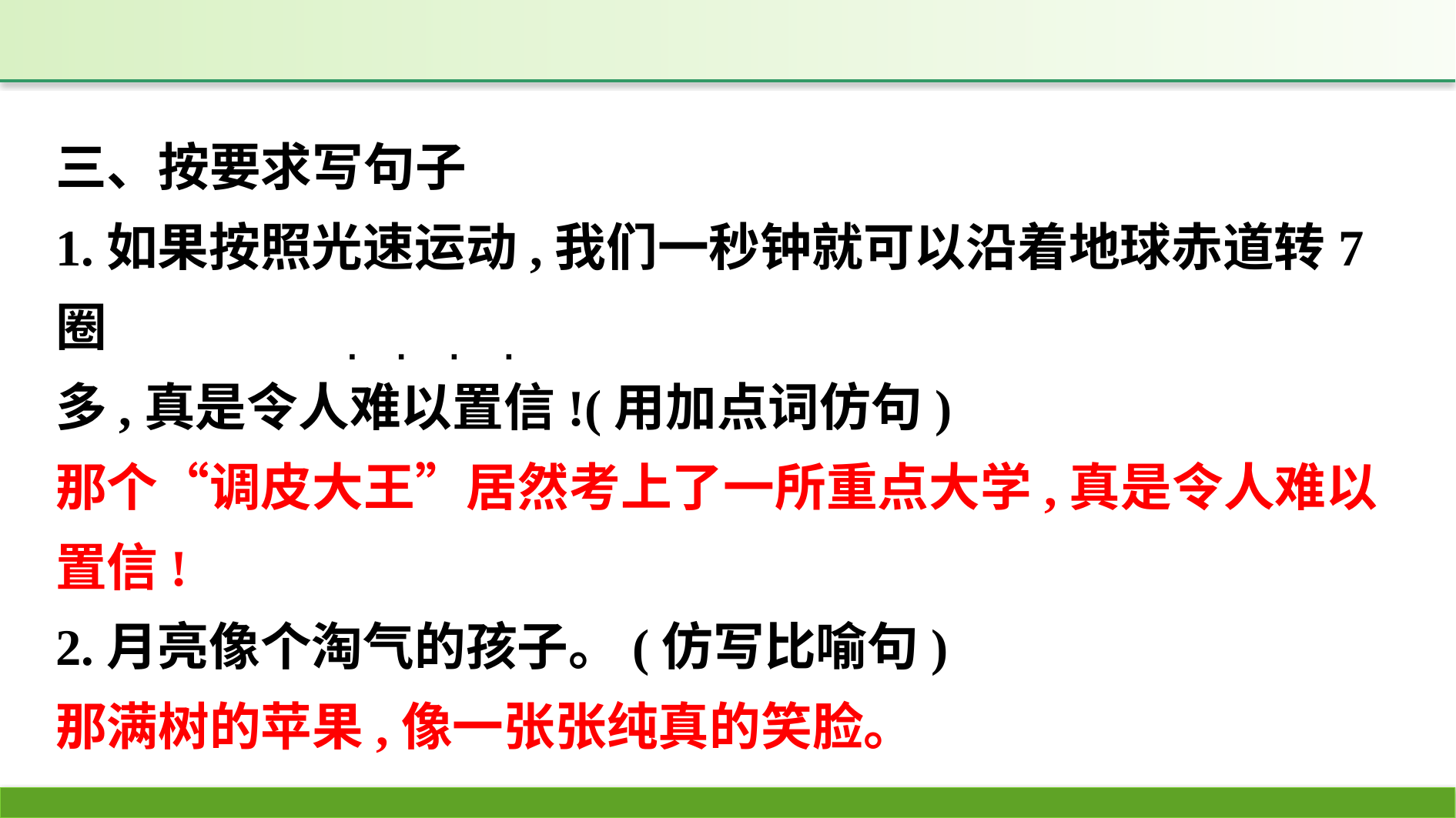

三、按要求写句子
1.如果按照光速运动,我们一秒钟就可以沿着地球赤道转7圈
多,真是令人难以置信!(用加点词仿句)
那个“调皮大王”居然考上了一所重点大学,真是令人难以置信!
2.月亮像个淘气的孩子。(仿写比喻句)
那满树的苹果,像一张张纯真的笑脸。
·
·
·
·